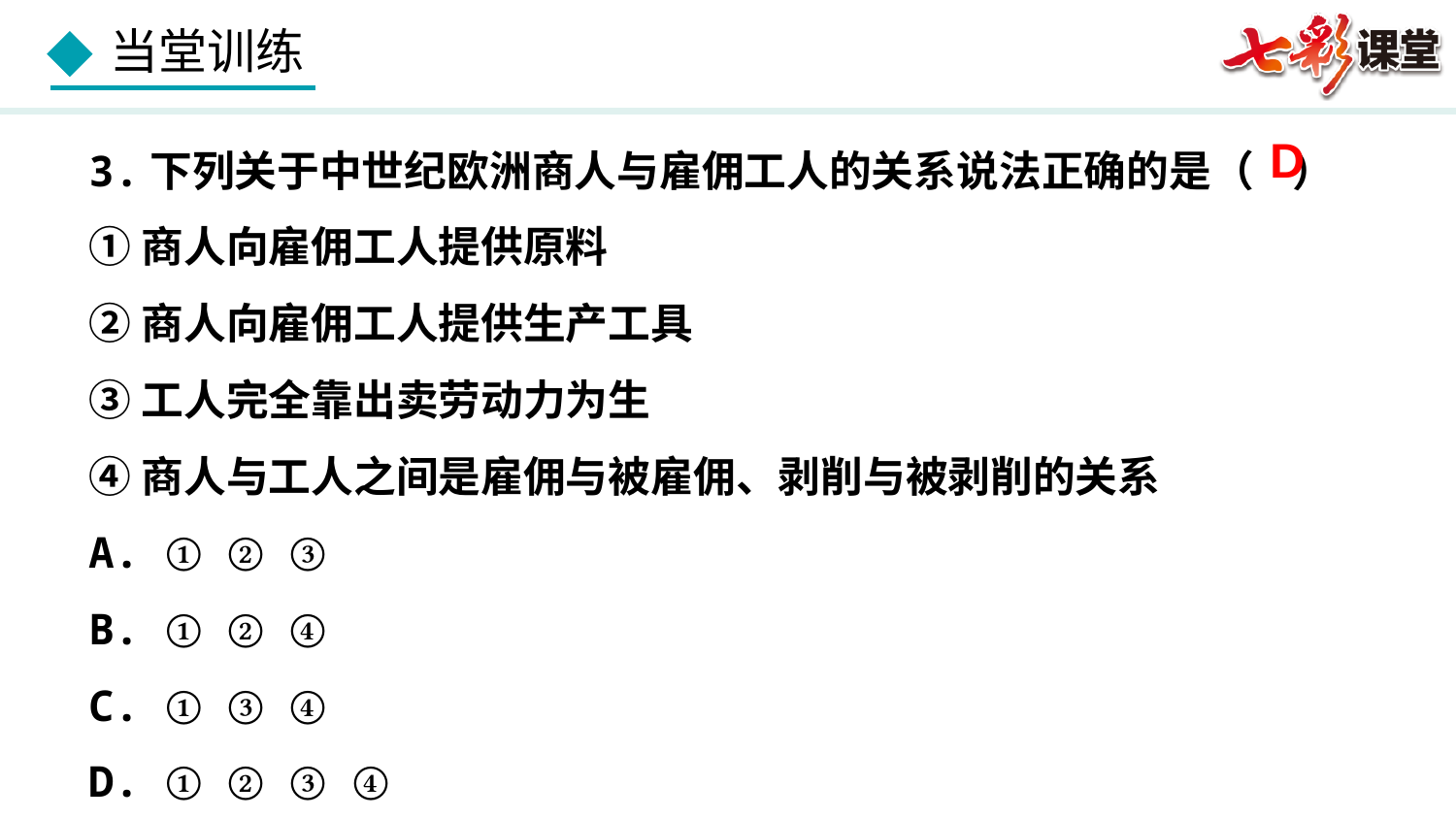

3.下列关于中世纪欧洲商人与雇佣工人的关系说法正确的是（    ）
①商人向雇佣工人提供原料
②商人向雇佣工人提供生产工具
③工人完全靠出卖劳动力为生
④商人与工人之间是雇佣与被雇佣、剥削与被剥削的关系
A. ① ② ③
B. ① ② ④
C. ① ③ ④
D. ① ② ③ ④
D